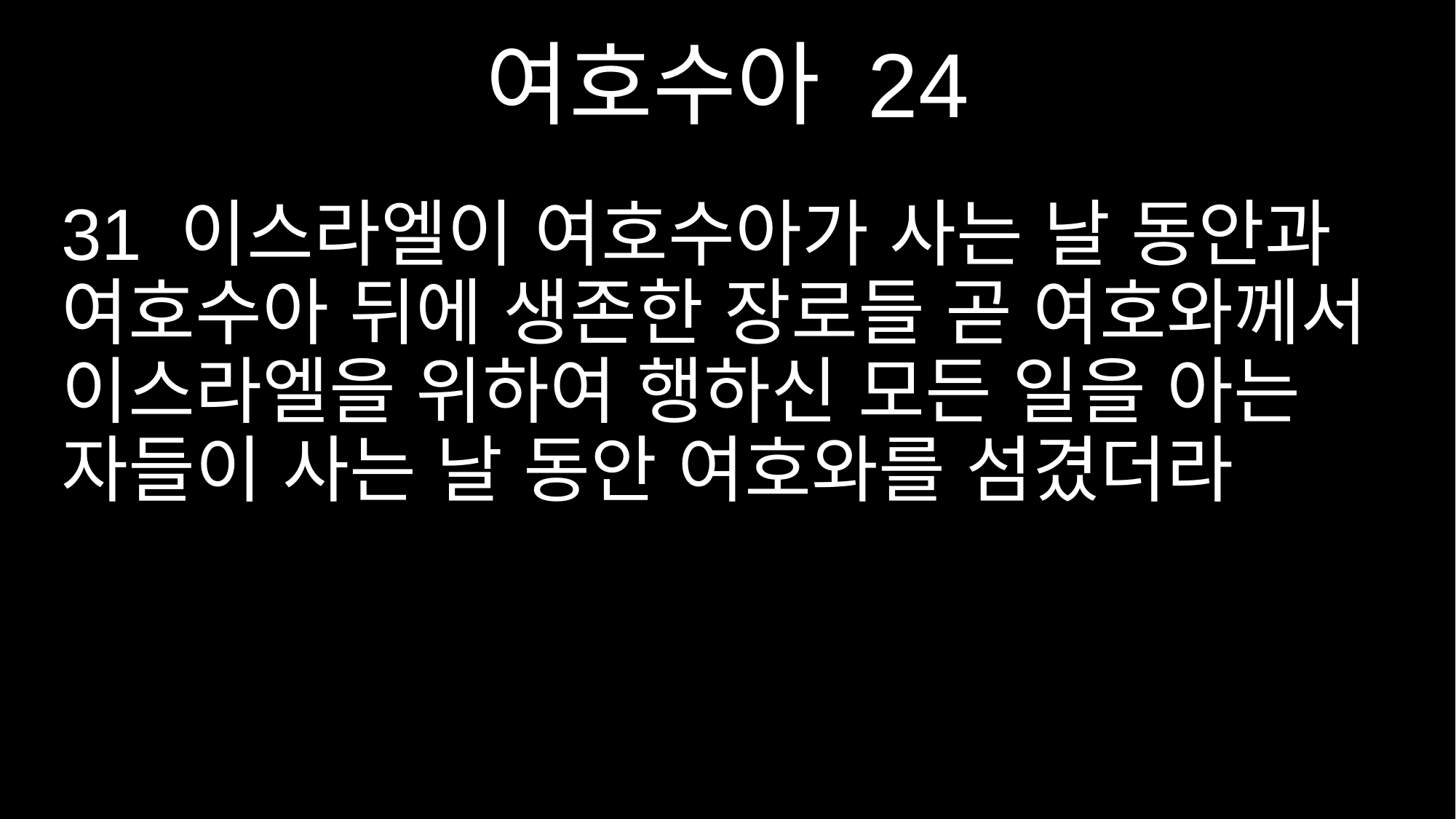

여호수아 24
31 이스라엘이 여호수아가 사는 날 동안과 여호수아 뒤에 생존한 장로들 곧 여호와께서 이스라엘을 위하여 행하신 모든 일을 아는 자들이 사는 날 동안 여호와를 섬겼더라